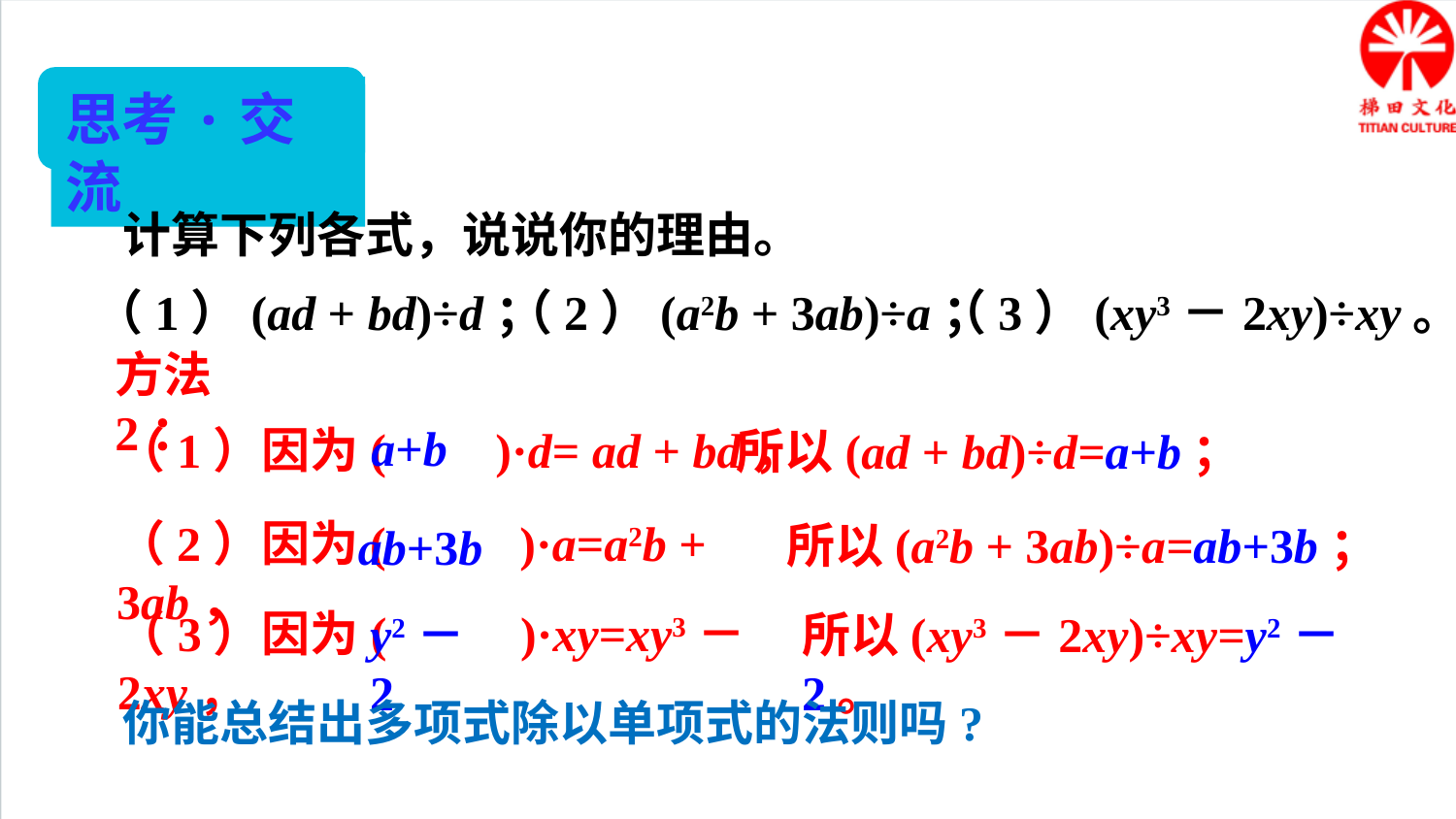

思考·交流
计算下列各式，说说你的理由。
（3）(xy3－2xy)÷xy。
（2）(a2b + 3ab)÷a；
（1）(ad + bd)÷d；
方法2：
a+b
（1）因为(         )·d= ad + bd，
所以(ad + bd)÷d=a+b；
（2）因为(           )·a=a2b + 3ab，
所以(a2b + 3ab)÷a=ab+3b；
ab+3b
（3）因为(           )·xy=xy3－2xy，
所以(xy3－2xy)÷xy=y2－2。
y2－2
你能总结出多项式除以单项式的法则吗?